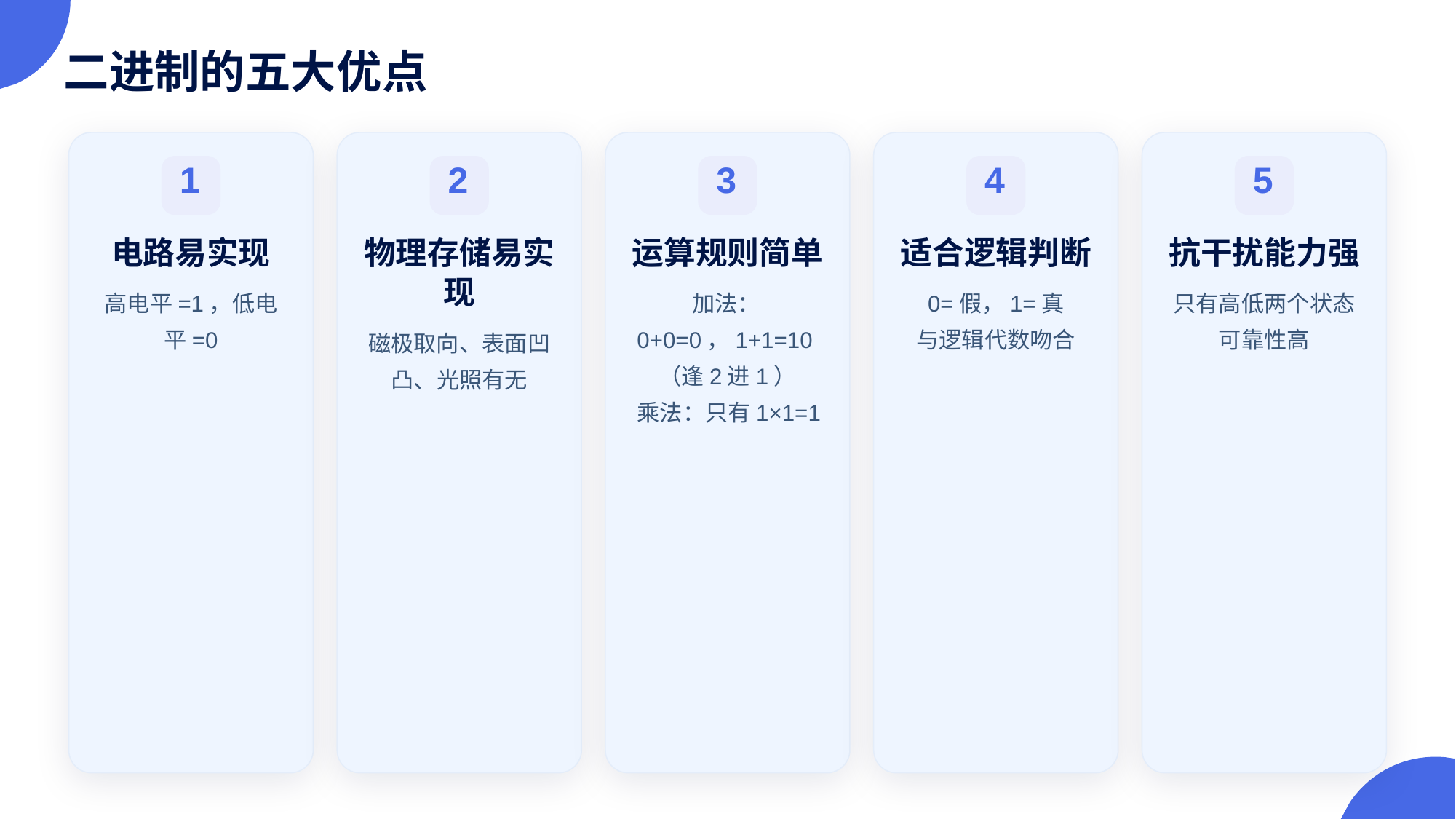

二进制的五大优点

1
2
3
4
5
电路易实现
物理存储易实现
运算规则简单
适合逻辑判断
抗干扰能力强
高电平=1，低电平=0
加法：0+0=0，1+1=10（逢2进1）
乘法：只有1×1=1
0=假，1=真
与逻辑代数吻合
只有高低两个状态
可靠性高
磁极取向、表面凹凸、光照有无